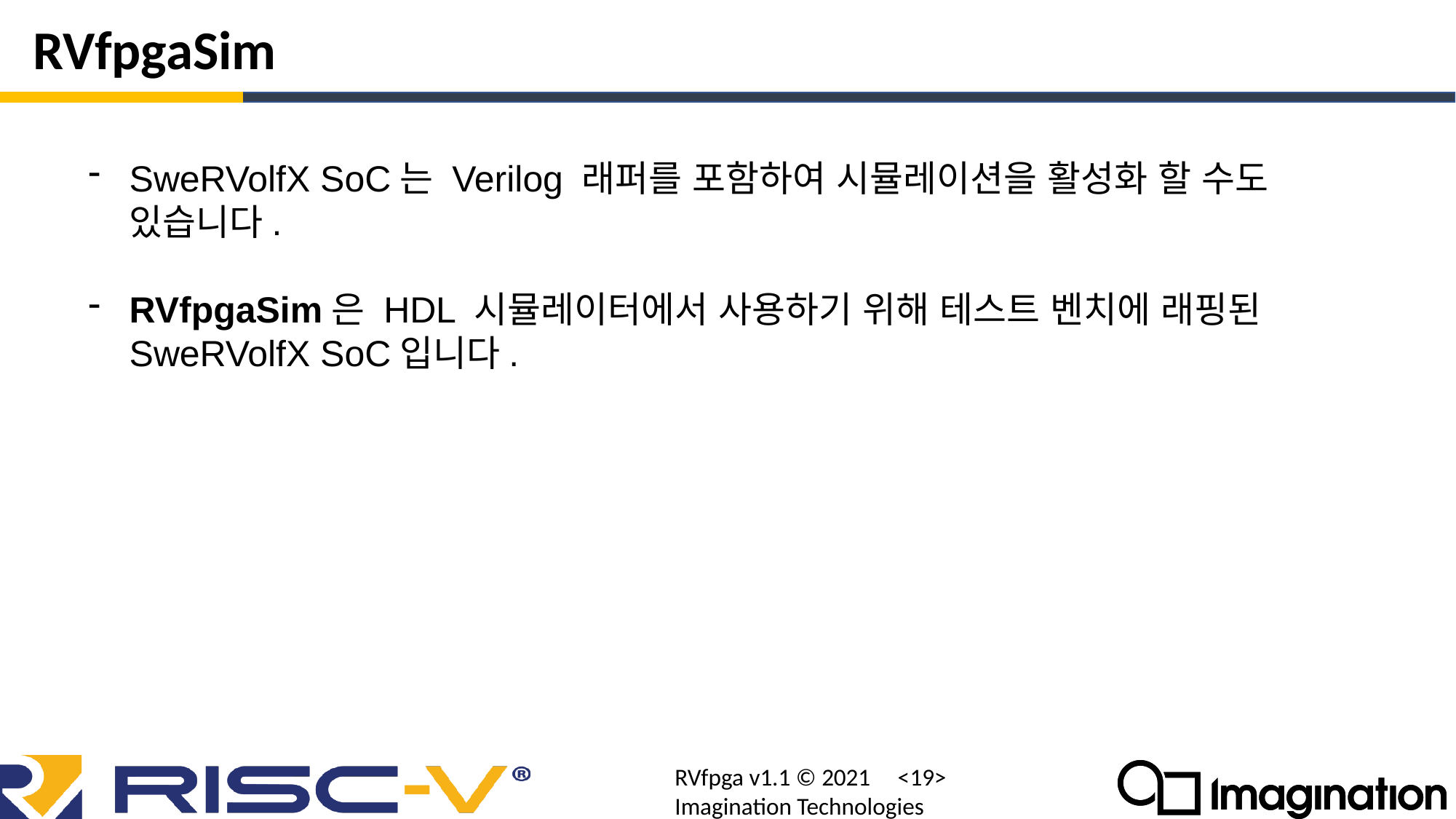

# RVfpgaSim
SweRVolfX SoC는 Verilog 래퍼를 포함하여 시뮬레이션을 활성화 할 수도 있습니다.

RVfpgaSim은 HDL 시뮬레이터에서 사용하기 위해 테스트 벤치에 래핑된 SweRVolfX SoC입니다.